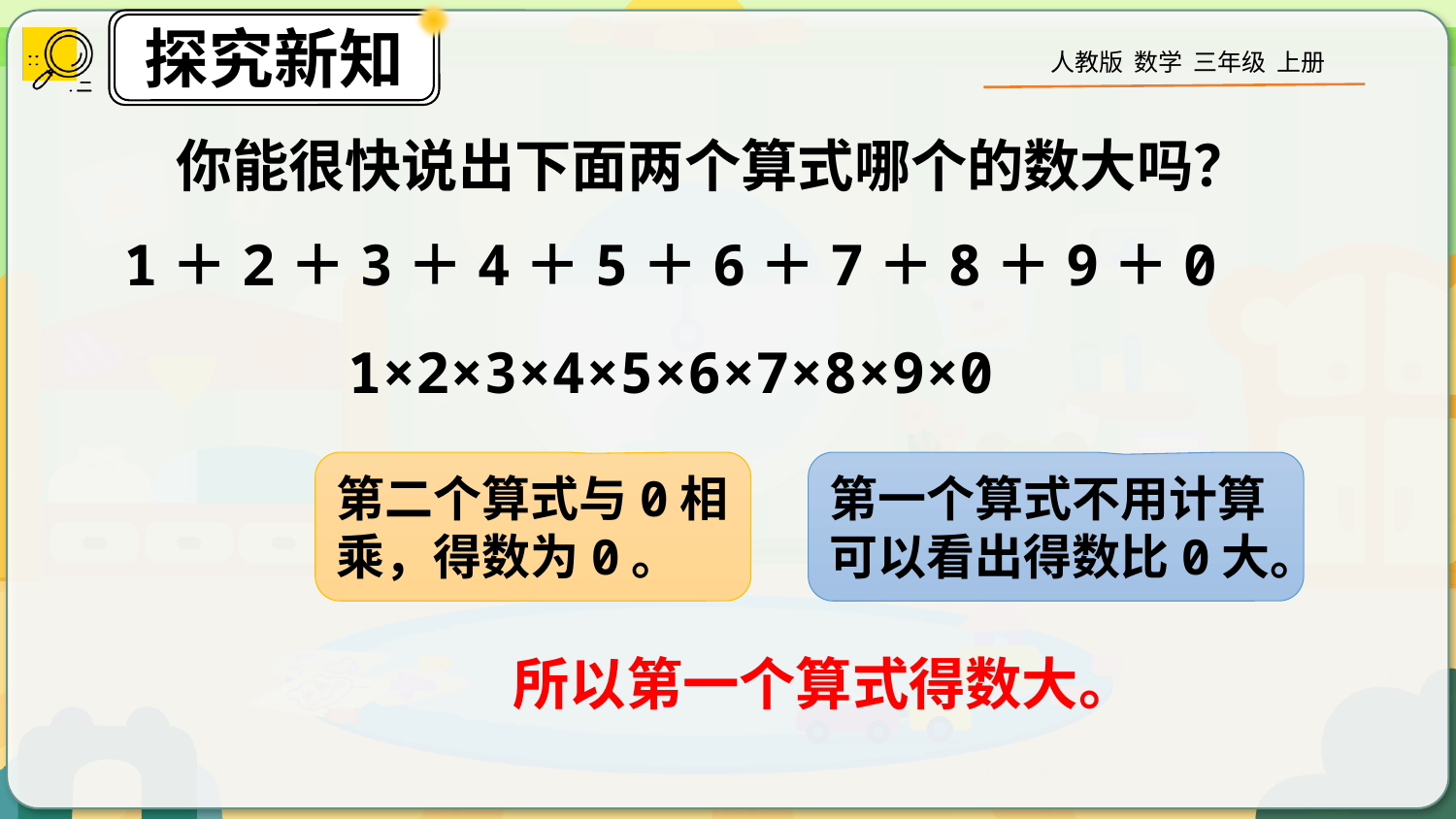

你能很快说出下面两个算式哪个的数大吗？
1＋2＋3＋4＋5＋6＋7＋8＋9＋0
1×2×3×4×5×6×7×8×9×0
第二个算式与0相乘，得数为0。
第一个算式不用计算可以看出得数比0大。
所以第一个算式得数大。